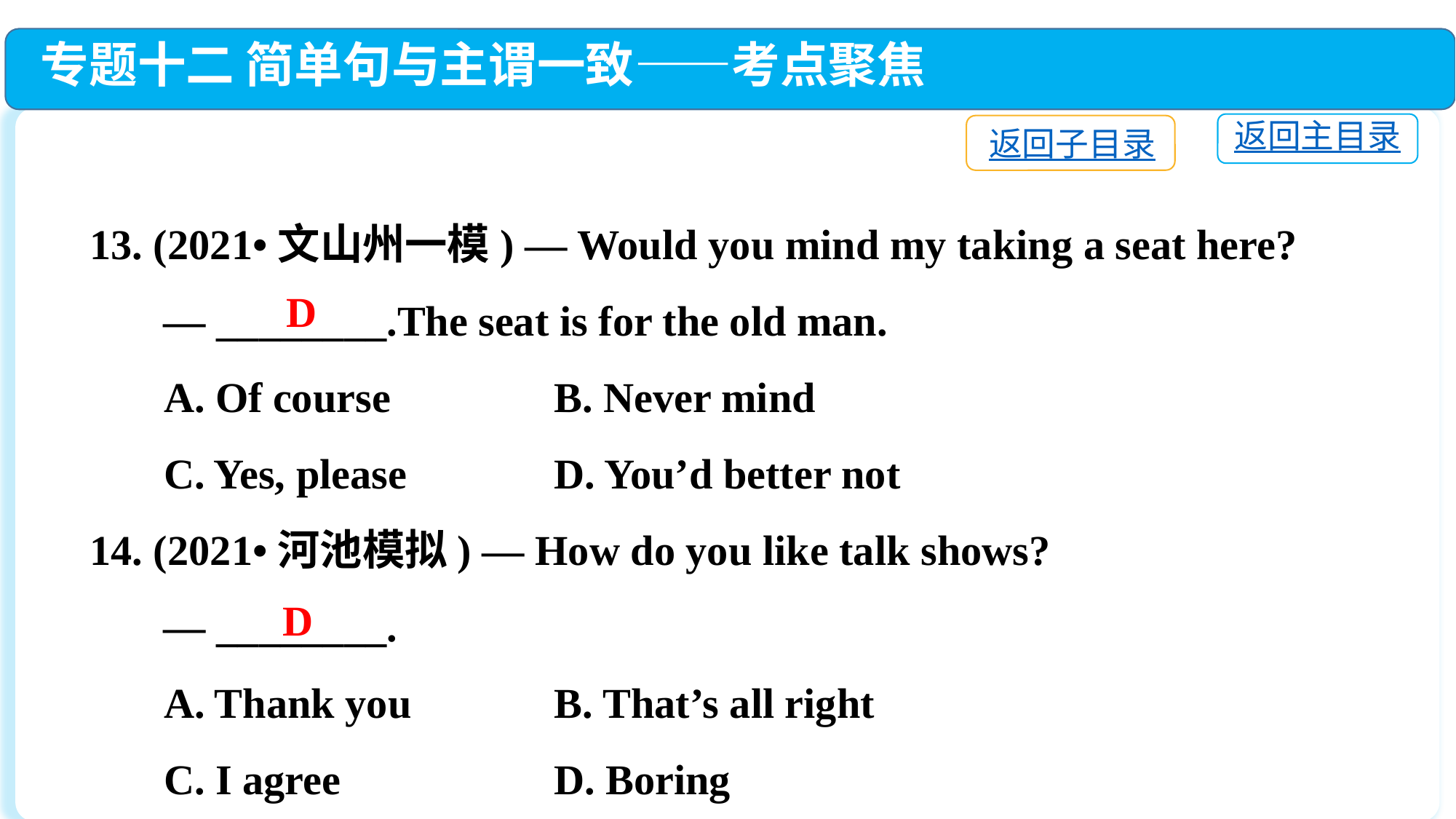

专题十二 简单句与主谓一致——考点聚焦

返回主目录

返回子目录
13. (2021•文山州一模) — Would you mind my taking a seat here?
       — ________.The seat is for the old man.
       A. Of course	             B. Never mind
       C. Yes, please	             D. You’d better not
14. (2021•河池模拟) — How do you like talk shows?
       — ________.
       A. Thank you	             B. That’s all right
       C. I agree	             D. Boring
D
D